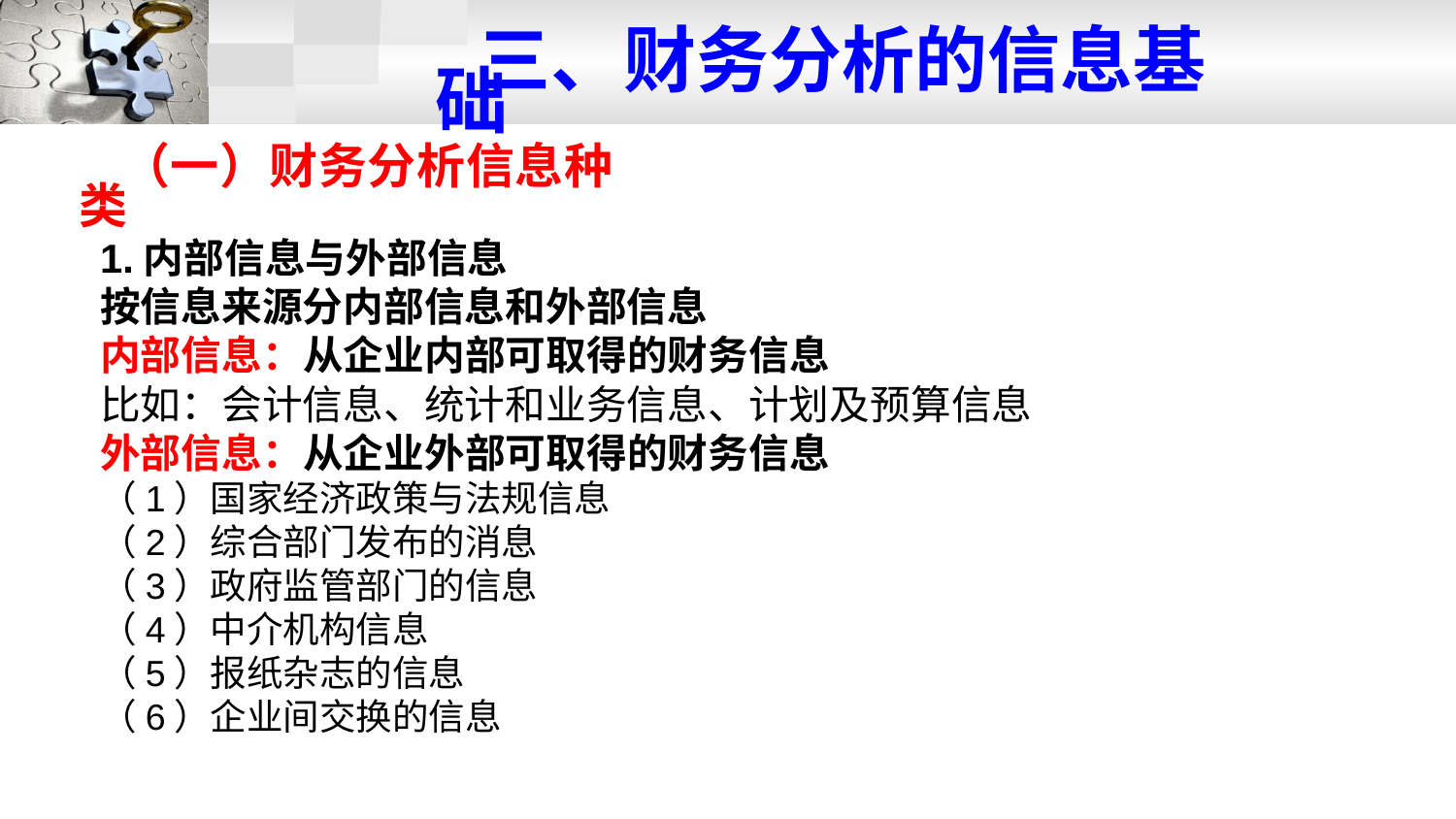

三、财务分析的信息基础
（一）财务分析信息种类
1.内部信息与外部信息
按信息来源分内部信息和外部信息
内部信息：从企业内部可取得的财务信息
比如：会计信息、统计和业务信息、计划及预算信息
外部信息：从企业外部可取得的财务信息
（1）国家经济政策与法规信息
（2）综合部门发布的消息
（3）政府监管部门的信息
（4）中介机构信息
（5）报纸杂志的信息
（6）企业间交换的信息